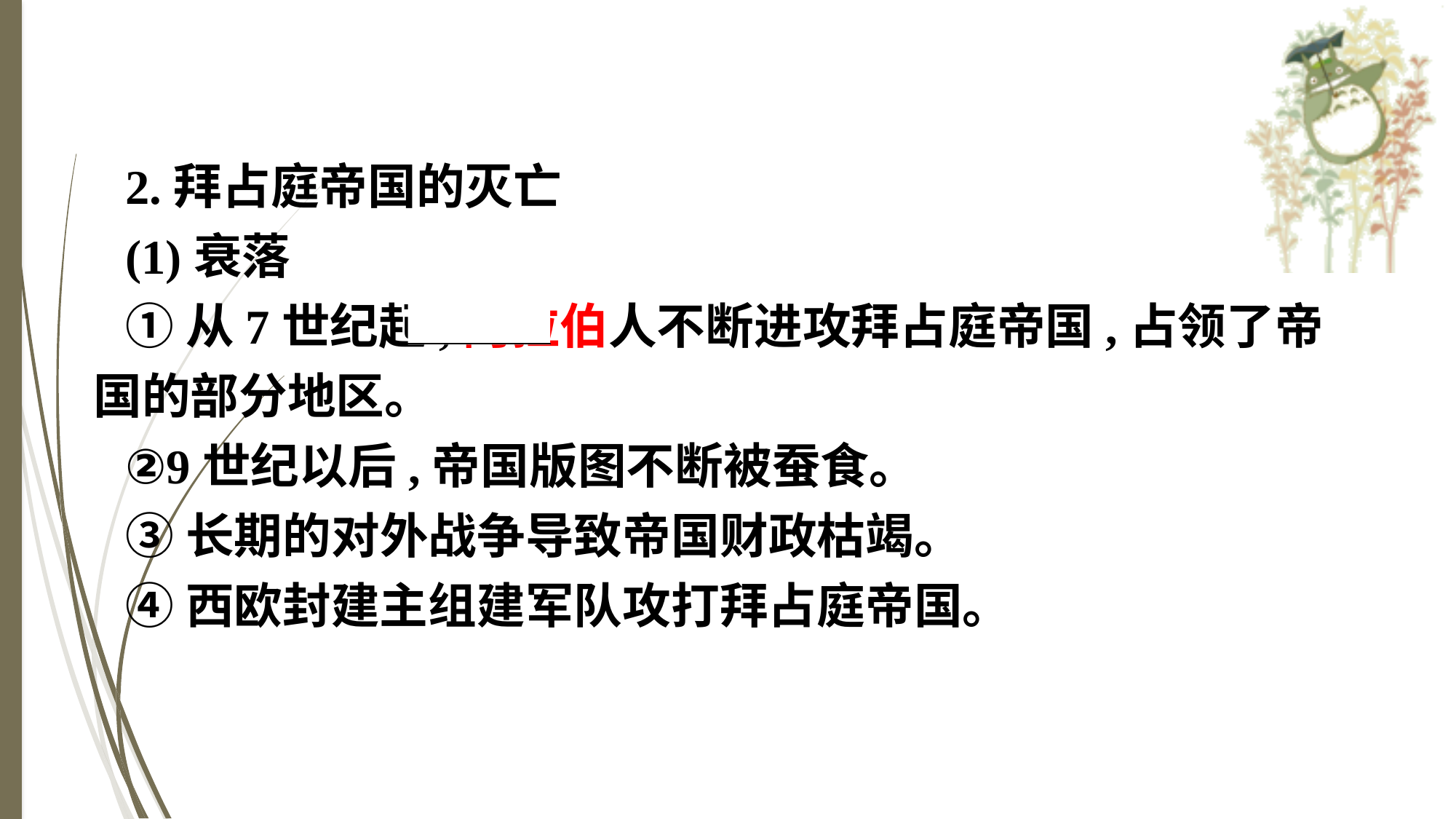

2.拜占庭帝国的灭亡
(1)衰落
①从7世纪起,阿拉伯人不断进攻拜占庭帝国,占领了帝国的部分地区。
②9世纪以后,帝国版图不断被蚕食。
③长期的对外战争导致帝国财政枯竭。
④西欧封建主组建军队攻打拜占庭帝国。